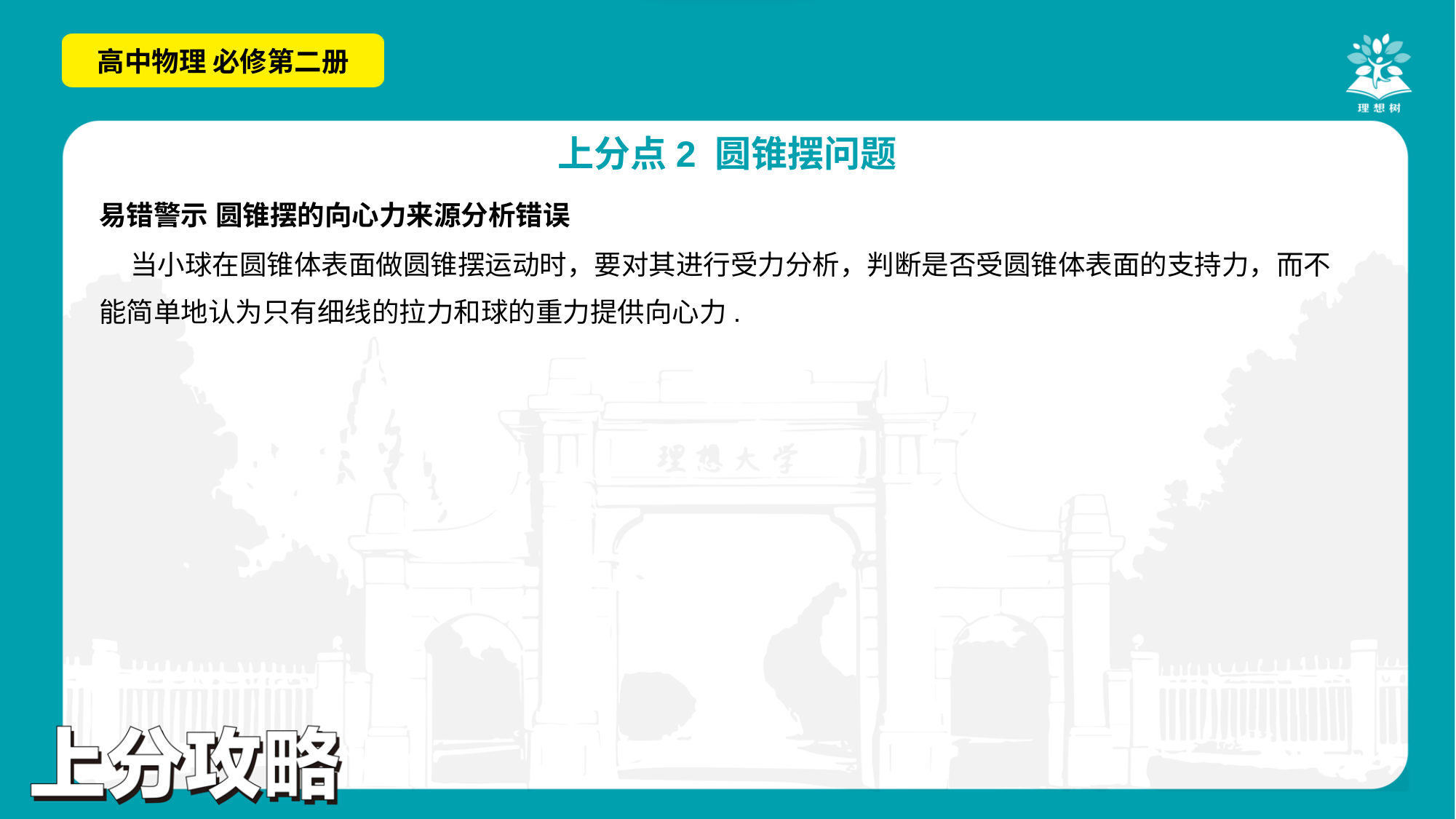

易错警示 圆锥摆的向心力来源分析错误
    当小球在圆锥体表面做圆锥摆运动时，要对其进行受力分析，判断是否受圆锥体表面的支持力，而不
能简单地认为只有细线的拉力和球的重力提供向心力.